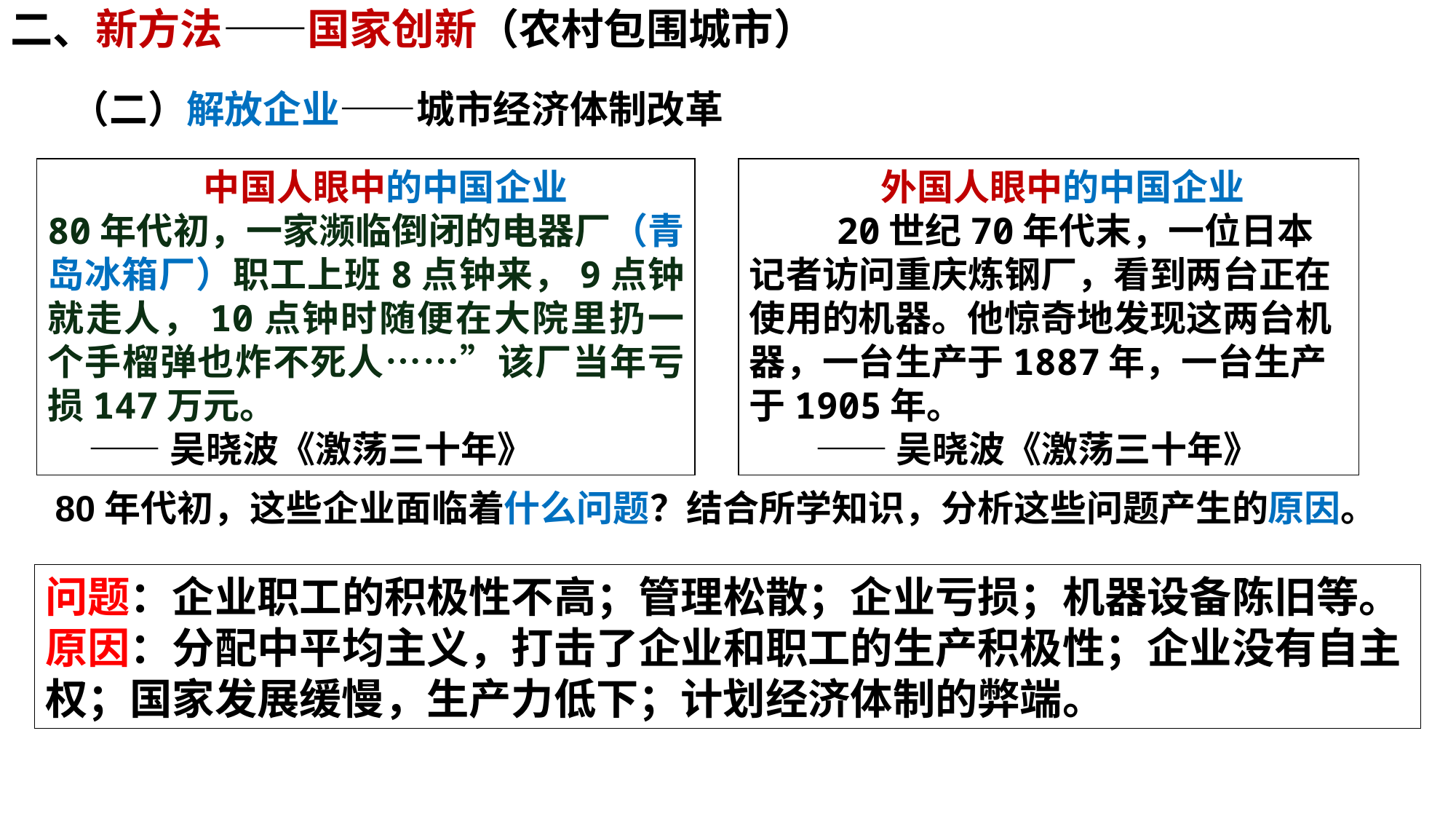

二、新方法——国家创新（农村包围城市）
（二）解放企业——城市经济体制改革
                  中国人眼中的中国企业
80年代初，一家濒临倒闭的电器厂（青岛冰箱厂）职工上班8点钟来，9点钟就走人，10点钟时随便在大院里扔一个手榴弹也炸不死人……”该厂当年亏损147万元。
     ——吴晓波《激荡三十年》
               外国人眼中的中国企业
    20世纪70年代末，一位日本记者访问重庆炼钢厂，看到两台正在使用的机器。他惊奇地发现这两台机器，一台生产于1887年，一台生产于1905年。
        ——吴晓波《激荡三十年》
80年代初，这些企业面临着什么问题？结合所学知识，分析这些问题产生的原因。
问题：企业职工的积极性不高；管理松散；企业亏损；机器设备陈旧等。
原因：分配中平均主义，打击了企业和职工的生产积极性；企业没有自主权；国家发展缓慢，生产力低下；计划经济体制的弊端。